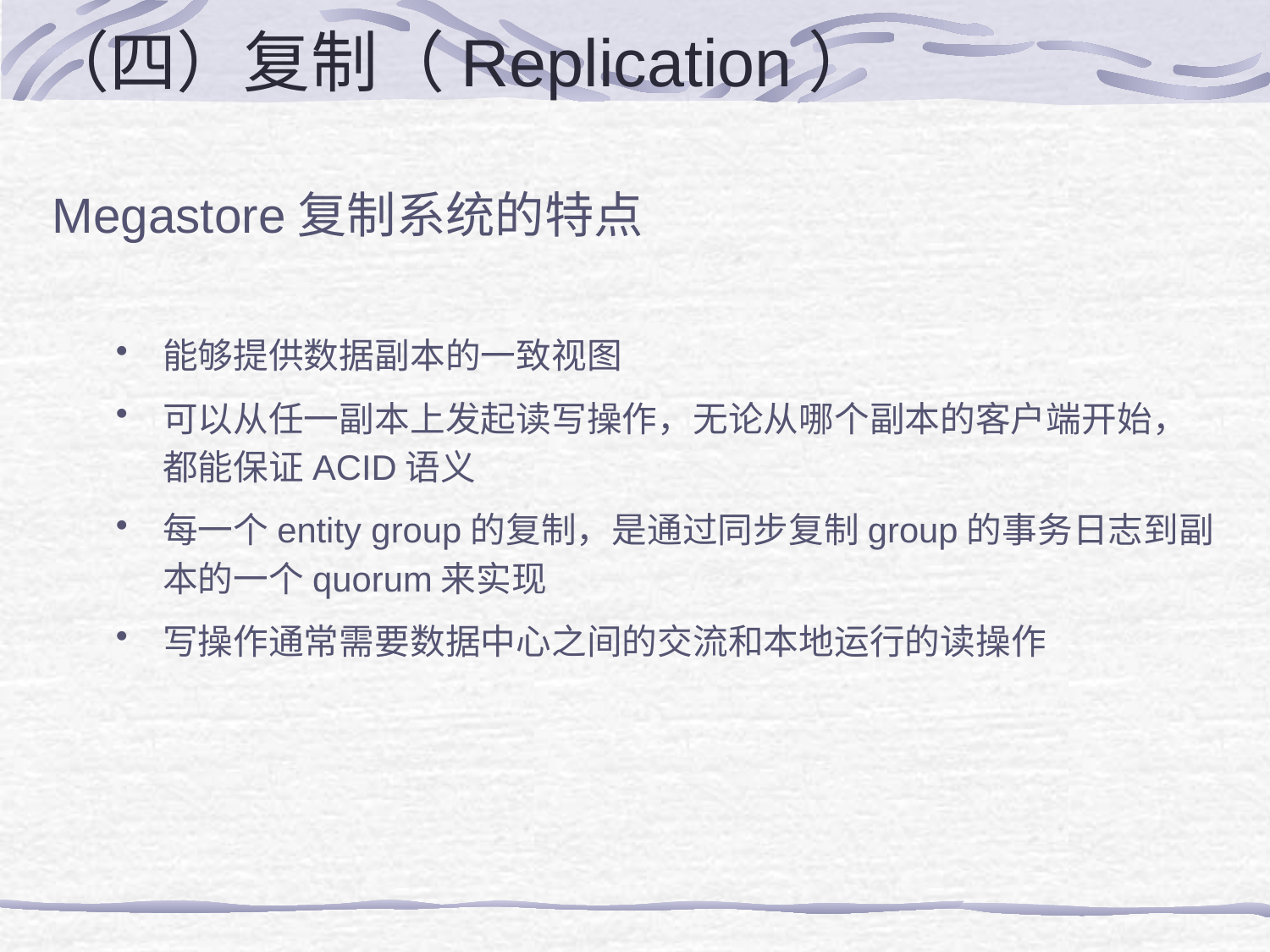

# （四）复制（Replication）
Megastore复制系统的特点

能够提供数据副本的一致视图
可以从任一副本上发起读写操作，无论从哪个副本的客户端开始，都能保证ACID语义
每一个entity group的复制，是通过同步复制group的事务日志到副本的一个quorum来实现
写操作通常需要数据中心之间的交流和本地运行的读操作